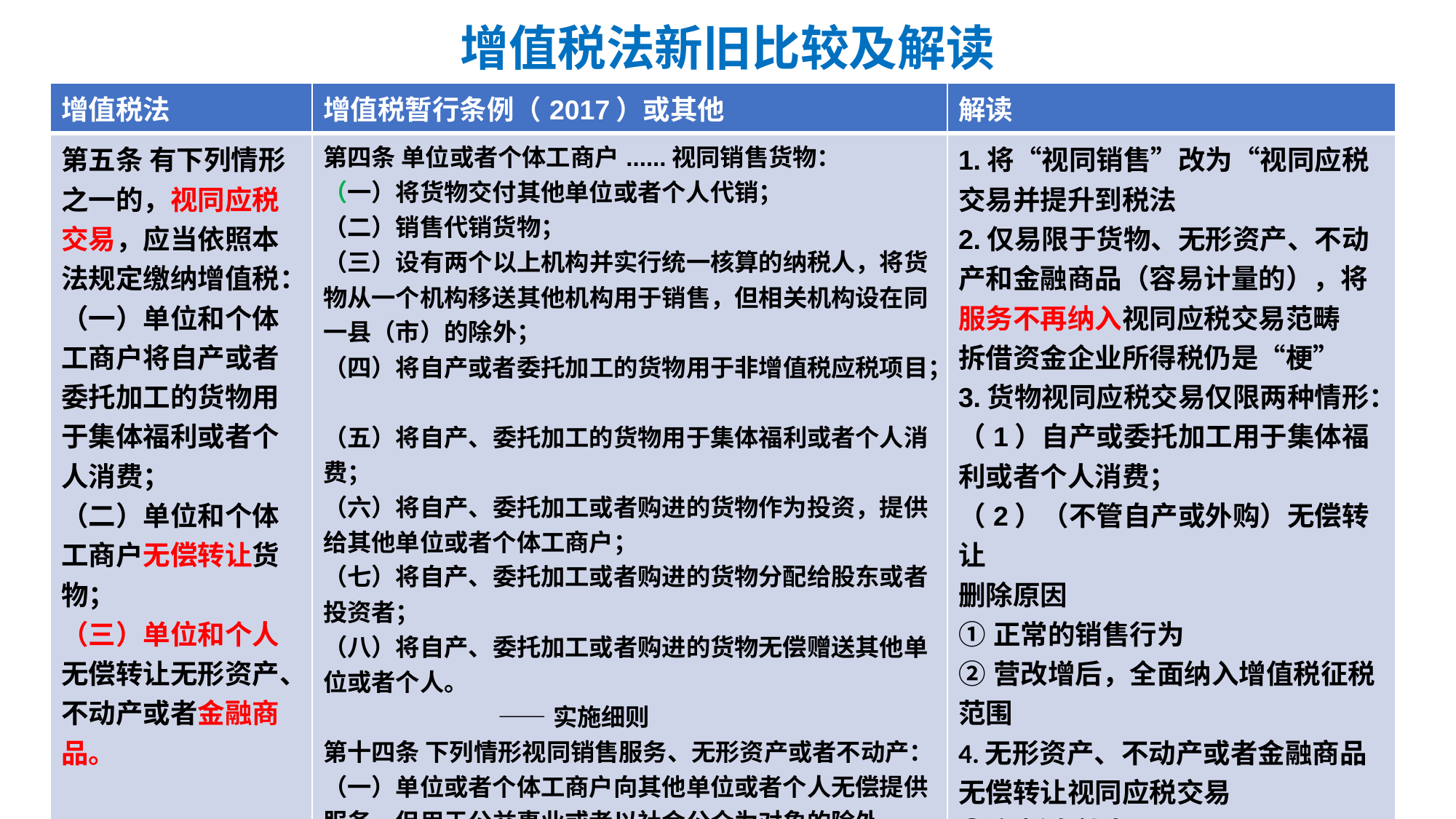

# 增值税法新旧比较及解读
| 增值税法 | 增值税暂行条例（2017）或其他 | 解读 |
| --- | --- | --- |
| 第五条 有下列情形之一的，视同应税交易，应当依照本法规定缴纳增值税： （一）单位和个体工商户将自产或者委托加工的货物用于集体福利或者个人消费； （二）单位和个体工商户无偿转让货物； （三）单位和个人无偿转让无形资产、不动产或者金融商品。 | 第四条 单位或者个体工商户......视同销售货物： （一）将货物交付其他单位或者个人代销； （二）销售代销货物； （三）设有两个以上机构并实行统一核算的纳税人，将货物从一个机构移送其他机构用于销售，但相关机构设在同一县（市）的除外； （四）将自产或者委托加工的货物用于非增值税应税项目； （五）将自产、委托加工的货物用于集体福利或者个人消费； （六）将自产、委托加工或者购进的货物作为投资，提供给其他单位或者个体工商户； （七）将自产、委托加工或者购进的货物分配给股东或者投资者； （八）将自产、委托加工或者购进的货物无偿赠送其他单位或者个人。 ——实施细则 第十四条 下列情形视同销售服务、无形资产或者不动产： （一）单位或者个体工商户向其他单位或者个人无偿提供服务，但用于公益事业或者以社会公众为对象的除外。 （二）单位或者个人向其他单位或者个人无偿转让无形资产或者不动产，但用于公益事业或者以社会公众为对象的除外。 （三）财政部和国家税务总局规定的其他情形。 | 1.将“视同销售”改为“视同应税交易并提升到税法 2.仅易限于货物、无形资产、不动产和金融商品（容易计量的），将服务不再纳入视同应税交易范畴 拆借资金企业所得税仍是“梗” 3.货物视同应税交易仅限两种情形： （1）自产或委托加工用于集体福利或者个人消费； （2）（不管自产或外购）无偿转让 删除原因 ①正常的销售行为 ②营改增后，全面纳入增值税征税范围 4.无形资产、不动产或者金融商品无偿转让视同应税交易 ①包括自然人 ②不区分公益与非公益，若为公益首先属于应税交易，再以是否享受优惠方法来解决 |